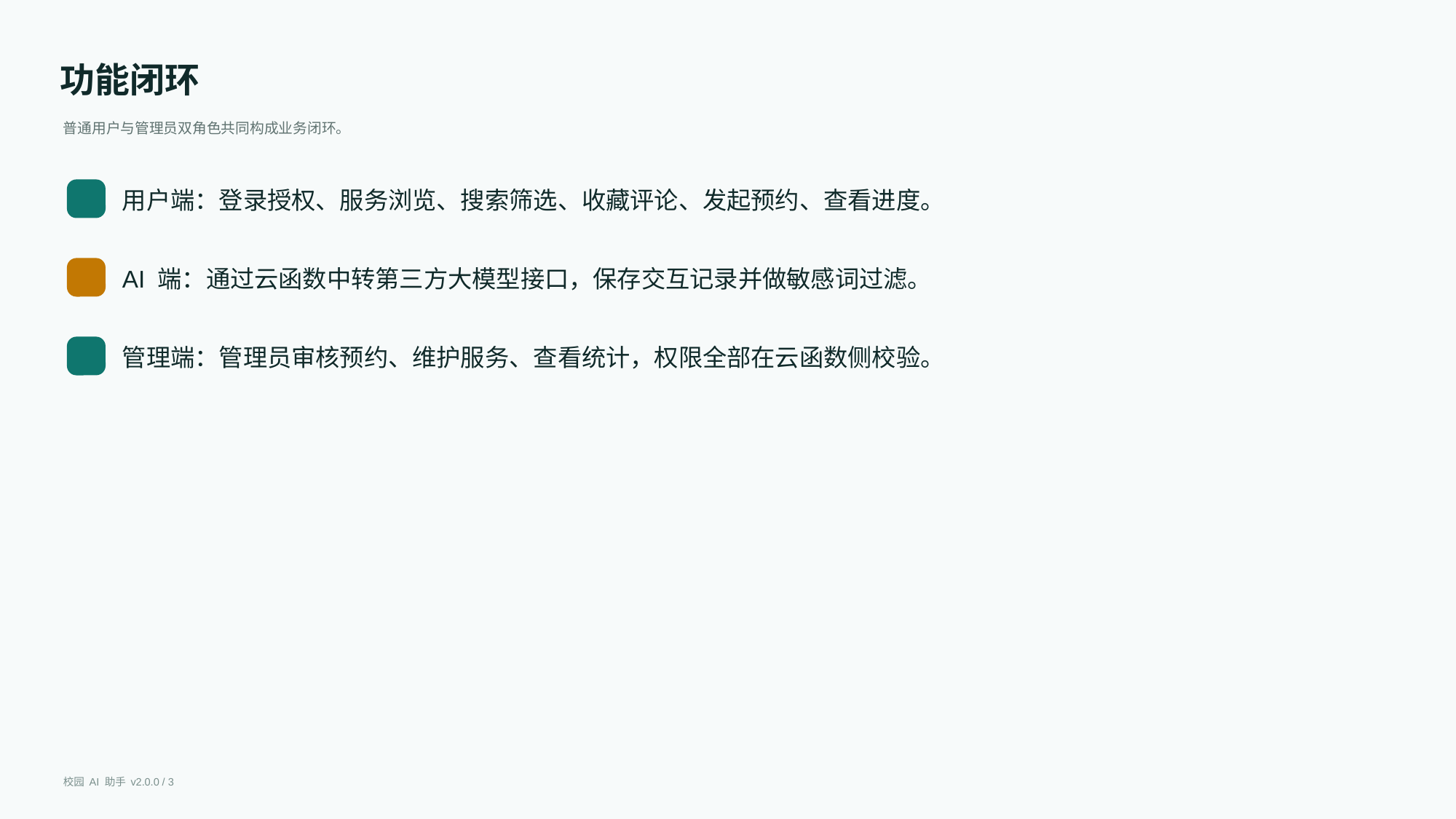

功能闭环
普通用户与管理员双角色共同构成业务闭环。
用户端：登录授权、服务浏览、搜索筛选、收藏评论、发起预约、查看进度。

AI 端：通过云函数中转第三方大模型接口，保存交互记录并做敏感词过滤。

管理端：管理员审核预约、维护服务、查看统计，权限全部在云函数侧校验。

校园 AI 助手 v2.0.0 / 3